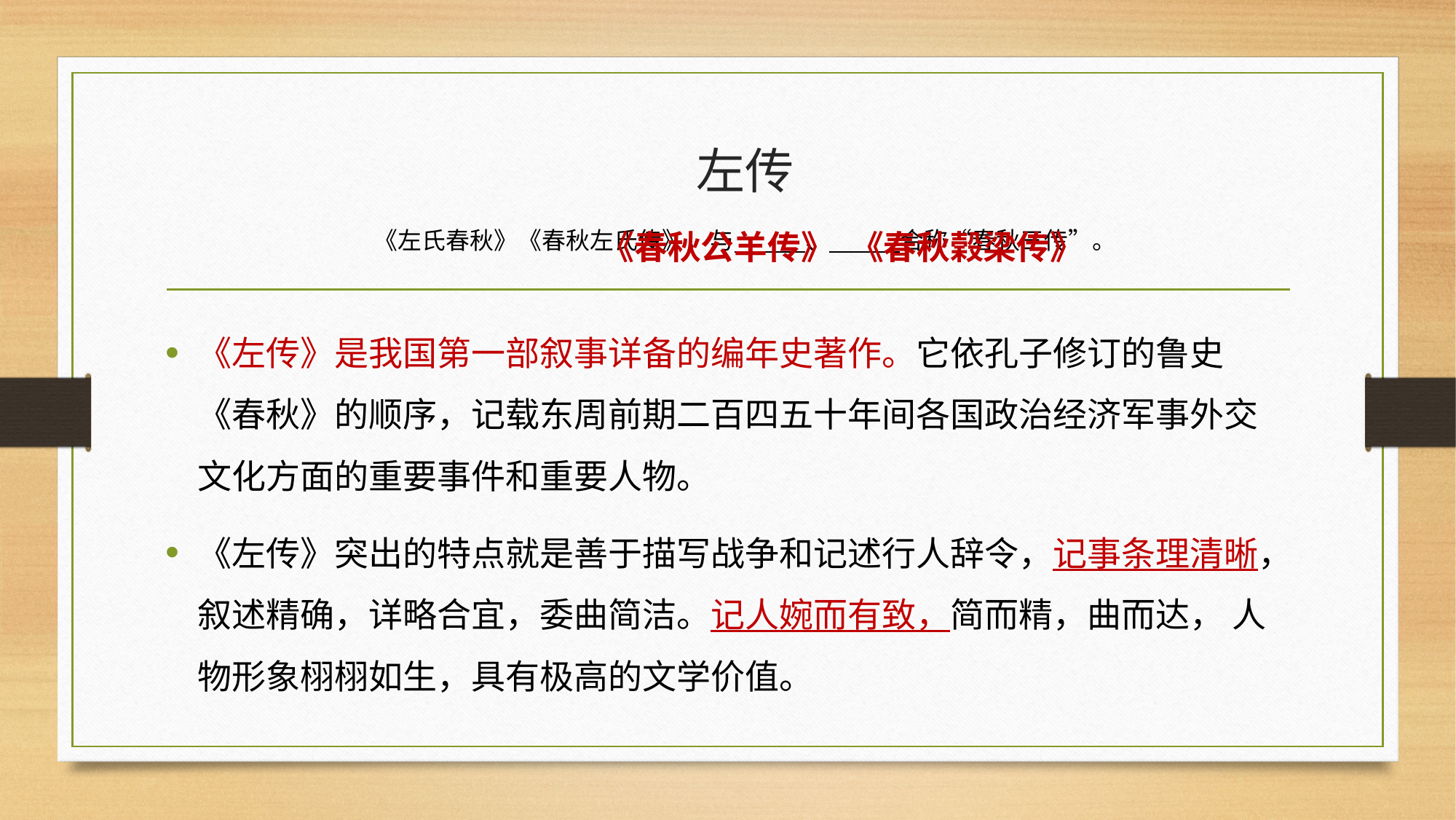

# 左传 《左氏春秋》《春秋左氏传》，与             、             合称“春秋三传”。
《春秋公羊传》
《春秋榖梁传》
《左传》是我国第一部叙事详备的编年史著作。它依孔子修订的鲁史《春秋》的顺序，记载东周前期二百四五十年间各国政治经济军事外交文化方面的重要事件和重要人物。
《左传》突出的特点就是善于描写战争和记述行人辞令，记事条理清晰，叙述精确，详略合宜，委曲简洁。记人婉而有致，简而精，曲而达， 人物形象栩栩如生，具有极高的文学价值。